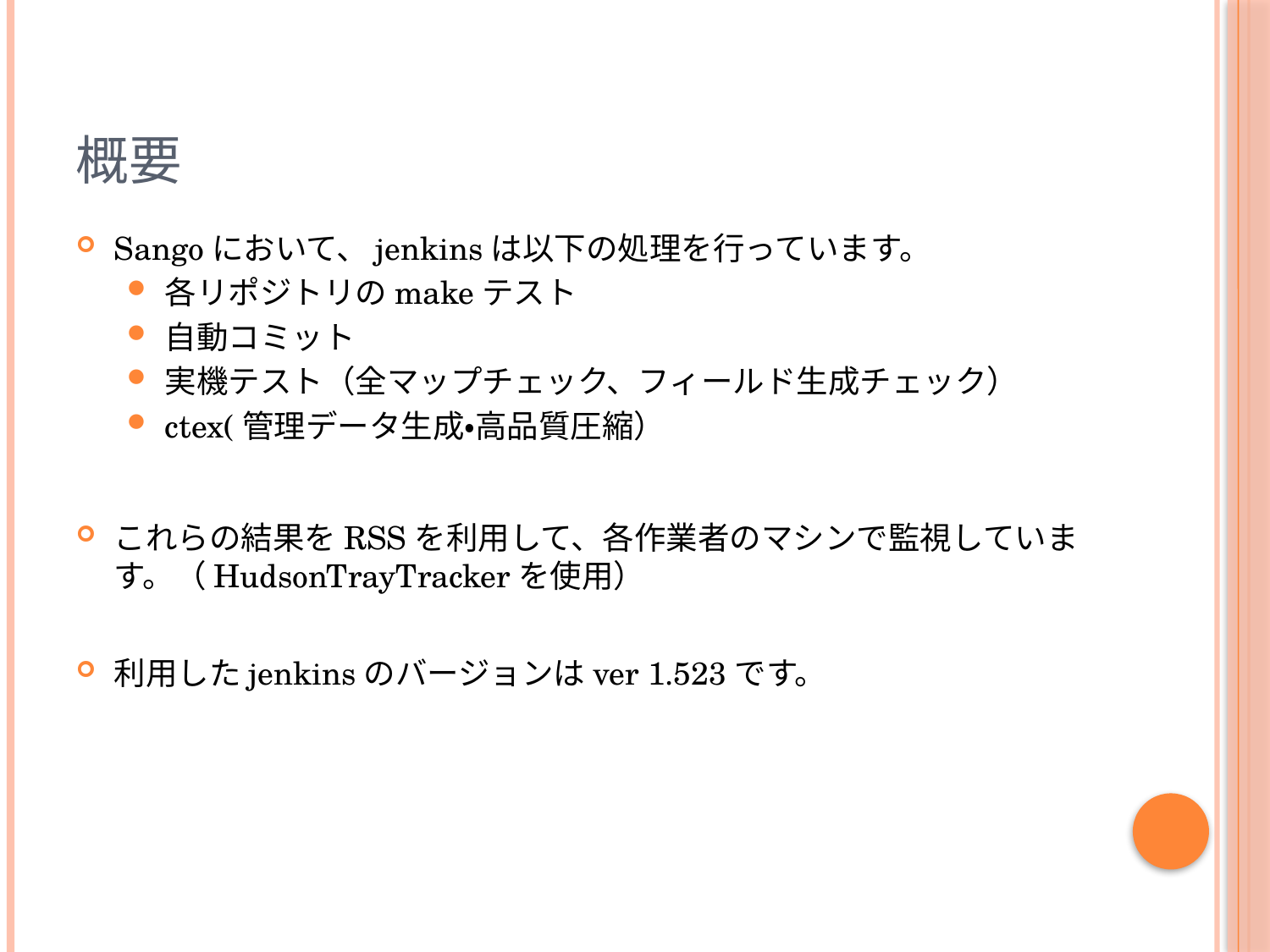

# 概要
Sangoにおいて、jenkinsは以下の処理を行っています。
各リポジトリのmakeテスト
自動コミット
実機テスト（全マップチェック、フィールド生成チェック）
ctex(管理データ生成・高品質圧縮）

これらの結果をRSSを利用して、各作業者のマシンで監視しています。（HudsonTrayTrackerを使用）

利用したjenkinsのバージョンはver 1.523です。